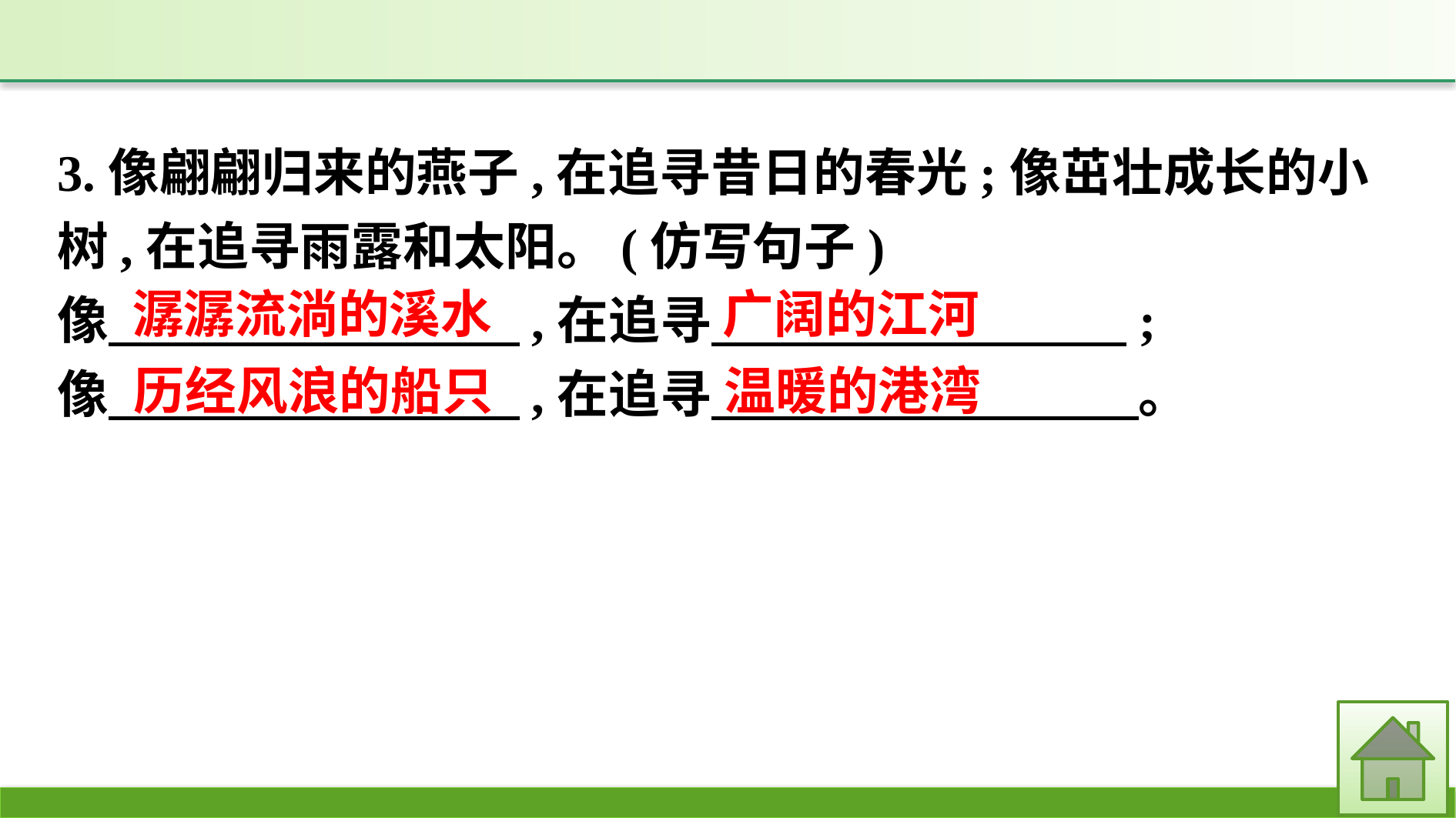

3.像翩翩归来的燕子,在追寻昔日的春光;像茁壮成长的小树,在追寻雨露和太阳。(仿写句子)
像　　　　　　　　,在追寻　                               ;
像　　　　　　　　,在追寻　                                。
潺潺流淌的溪水
广阔的江河
历经风浪的船只
温暖的港湾